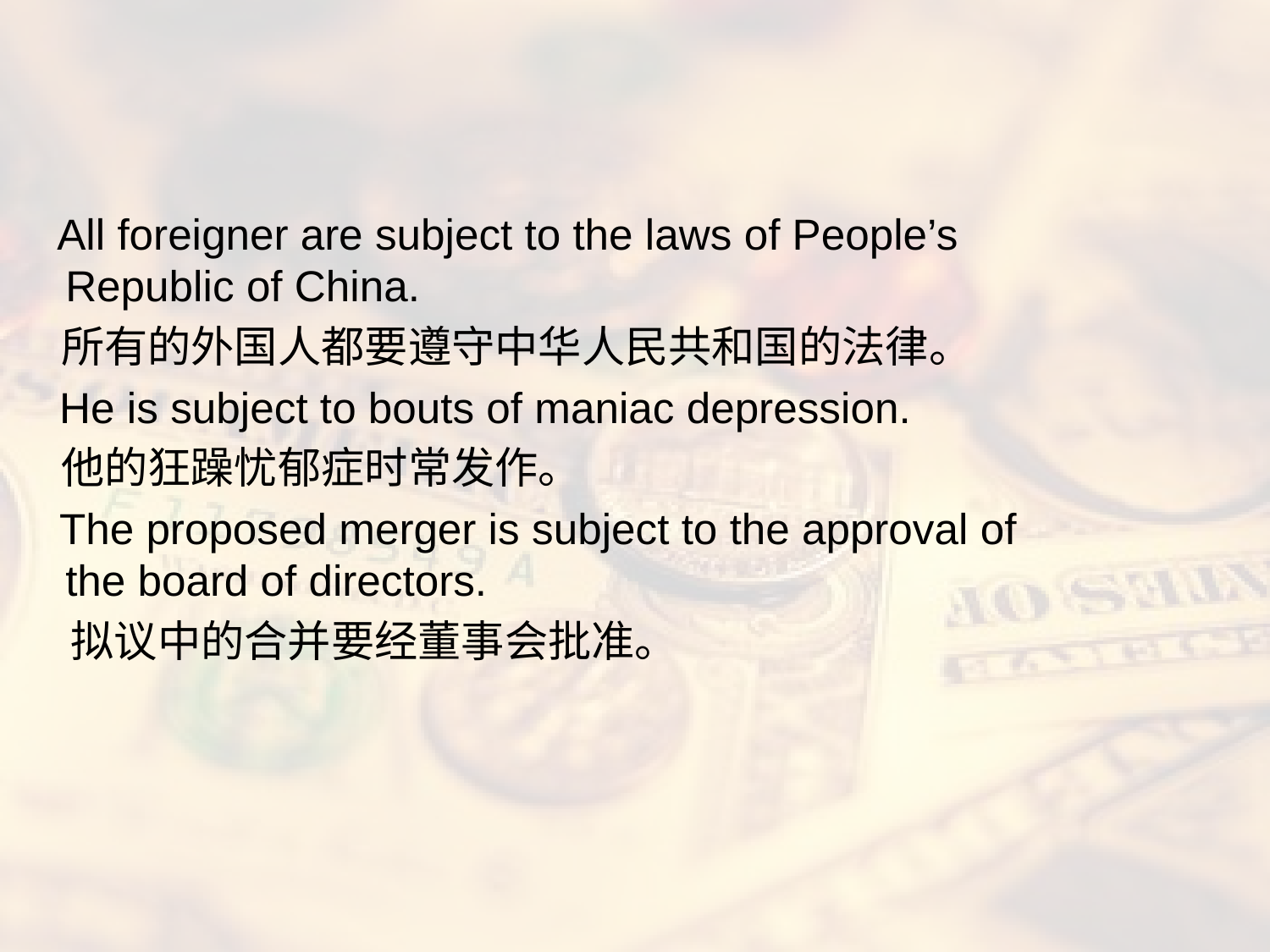

#

   All foreigner are subject to the laws of People’s Republic of China.
   所有的外国人都要遵守中华人民共和国的法律。
   He is subject to bouts of maniac depression.
   他的狂躁忧郁症时常发作。
   The proposed merger is subject to the approval of the board of directors.
    拟议中的合并要经董事会批准。